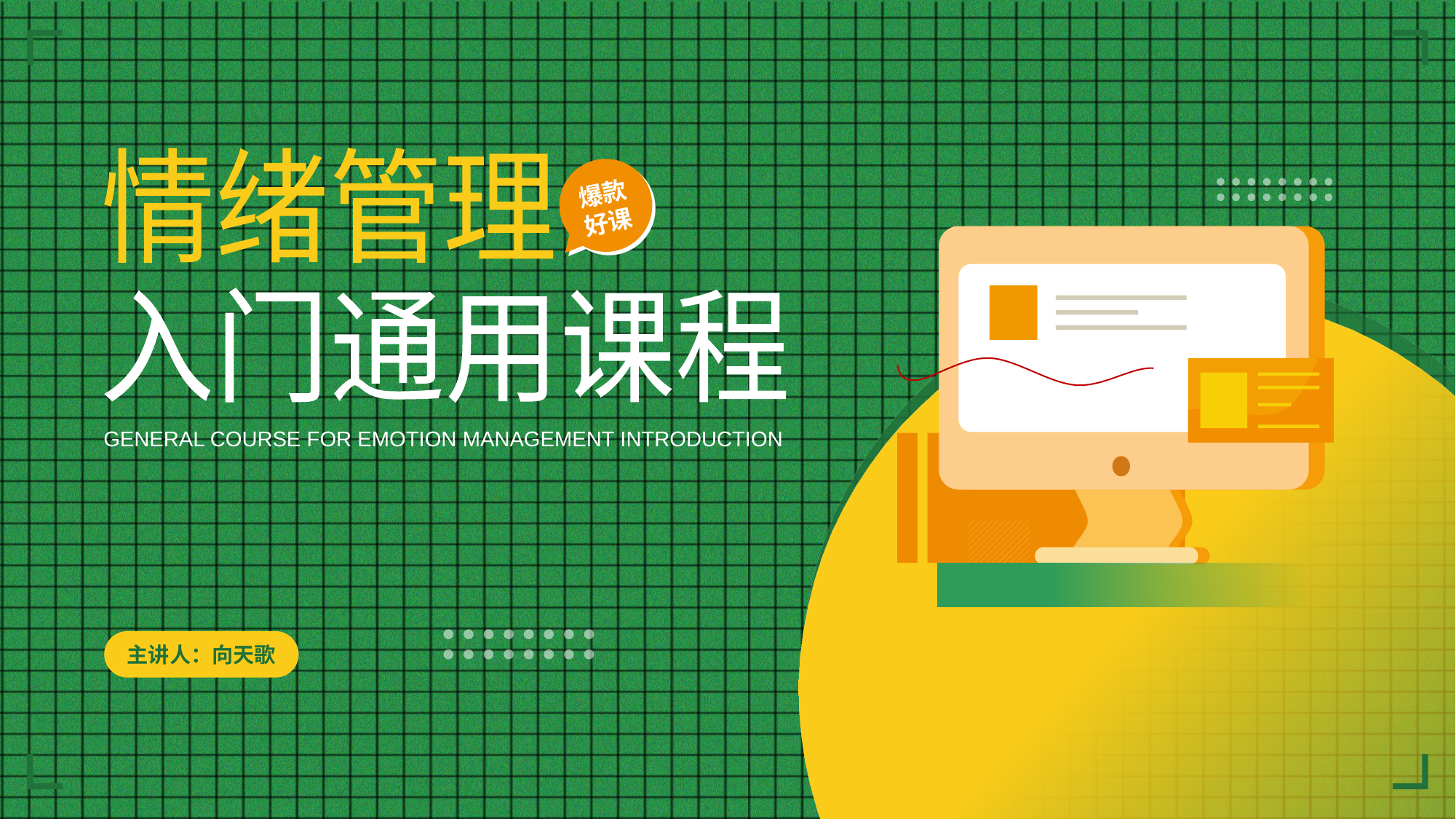

情绪管理
入门通用课程

爆款
好课

GENERAL COURSE FOR EMOTION MANAGEMENT INTRODUCTION

主讲人：向天歌